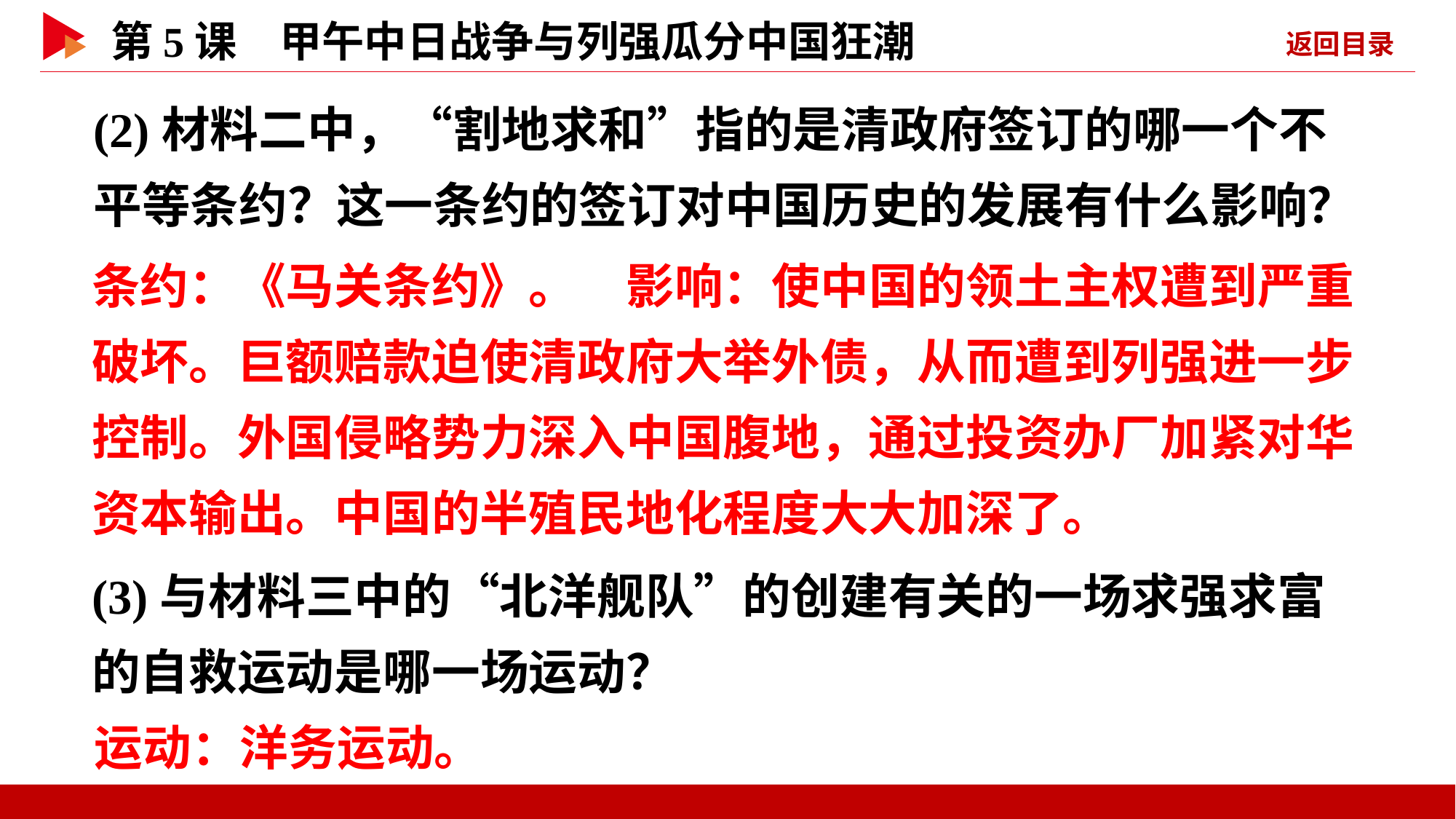

(2)材料二中，“割地求和”指的是清政府签订的哪一个不平等条约？这一条约的签订对中国历史的发展有什么影响？
条约：《马关条约》。　影响：使中国的领土主权遭到严重破坏。巨额赔款迫使清政府大举外债，从而遭到列强进一步控制。外国侵略势力深入中国腹地，通过投资办厂加紧对华资本输出。中国的半殖民地化程度大大加深了。
(3)与材料三中的“北洋舰队”的创建有关的一场求强求富的自救运动是哪一场运动？
运动：洋务运动。